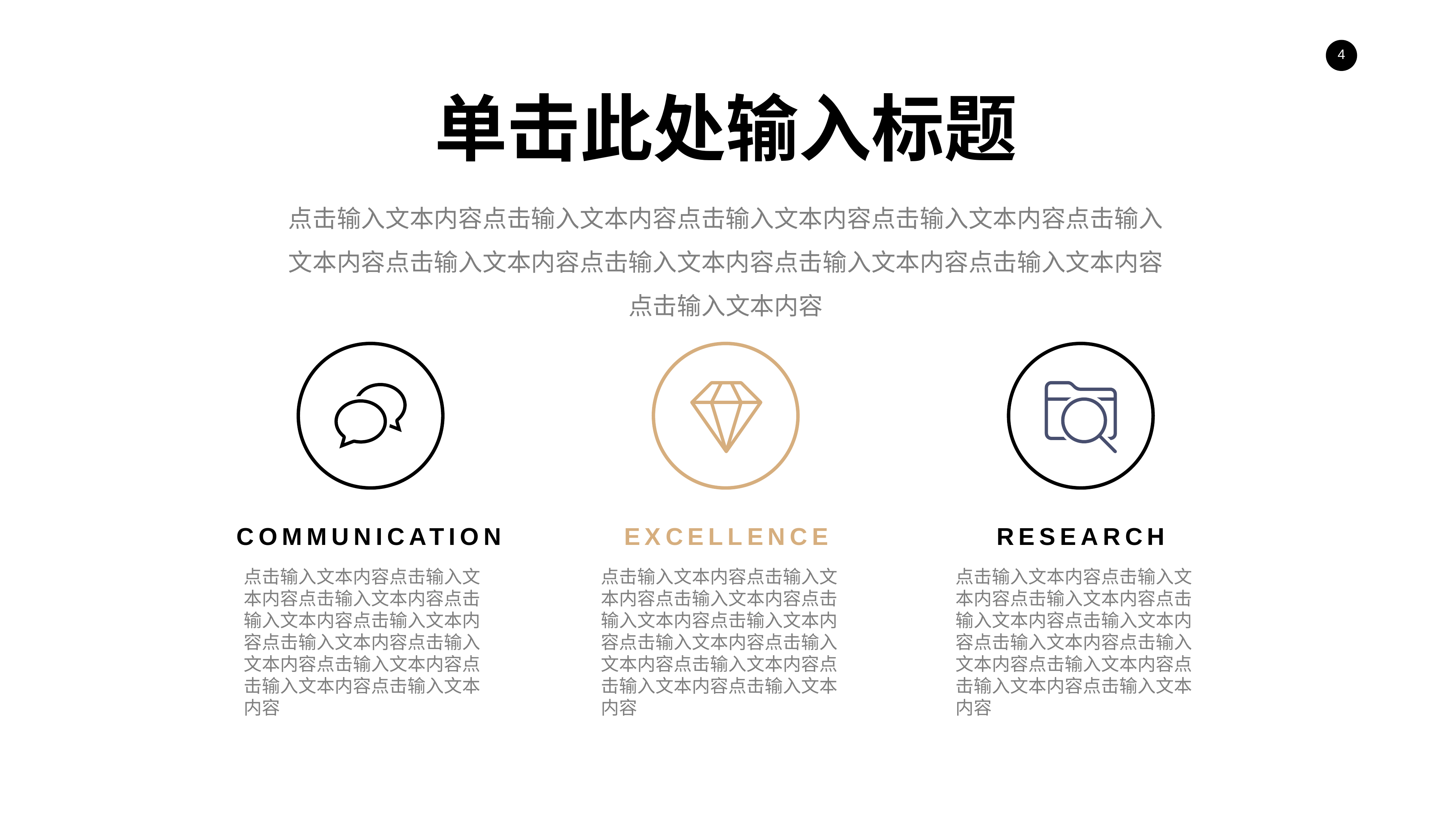

单击此处输入标题
点击输入文本内容点击输入文本内容点击输入文本内容点击输入文本内容点击输入文本内容点击输入文本内容点击输入文本内容点击输入文本内容点击输入文本内容点击输入文本内容

COMMUNICATION
EXCELLENCE
RESEARCH
点击输入文本内容点击输入文本内容点击输入文本内容点击输入文本内容点击输入文本内容点击输入文本内容点击输入文本内容点击输入文本内容点击输入文本内容点击输入文本内容
点击输入文本内容点击输入文本内容点击输入文本内容点击输入文本内容点击输入文本内容点击输入文本内容点击输入文本内容点击输入文本内容点击输入文本内容点击输入文本内容
点击输入文本内容点击输入文本内容点击输入文本内容点击输入文本内容点击输入文本内容点击输入文本内容点击输入文本内容点击输入文本内容点击输入文本内容点击输入文本内容